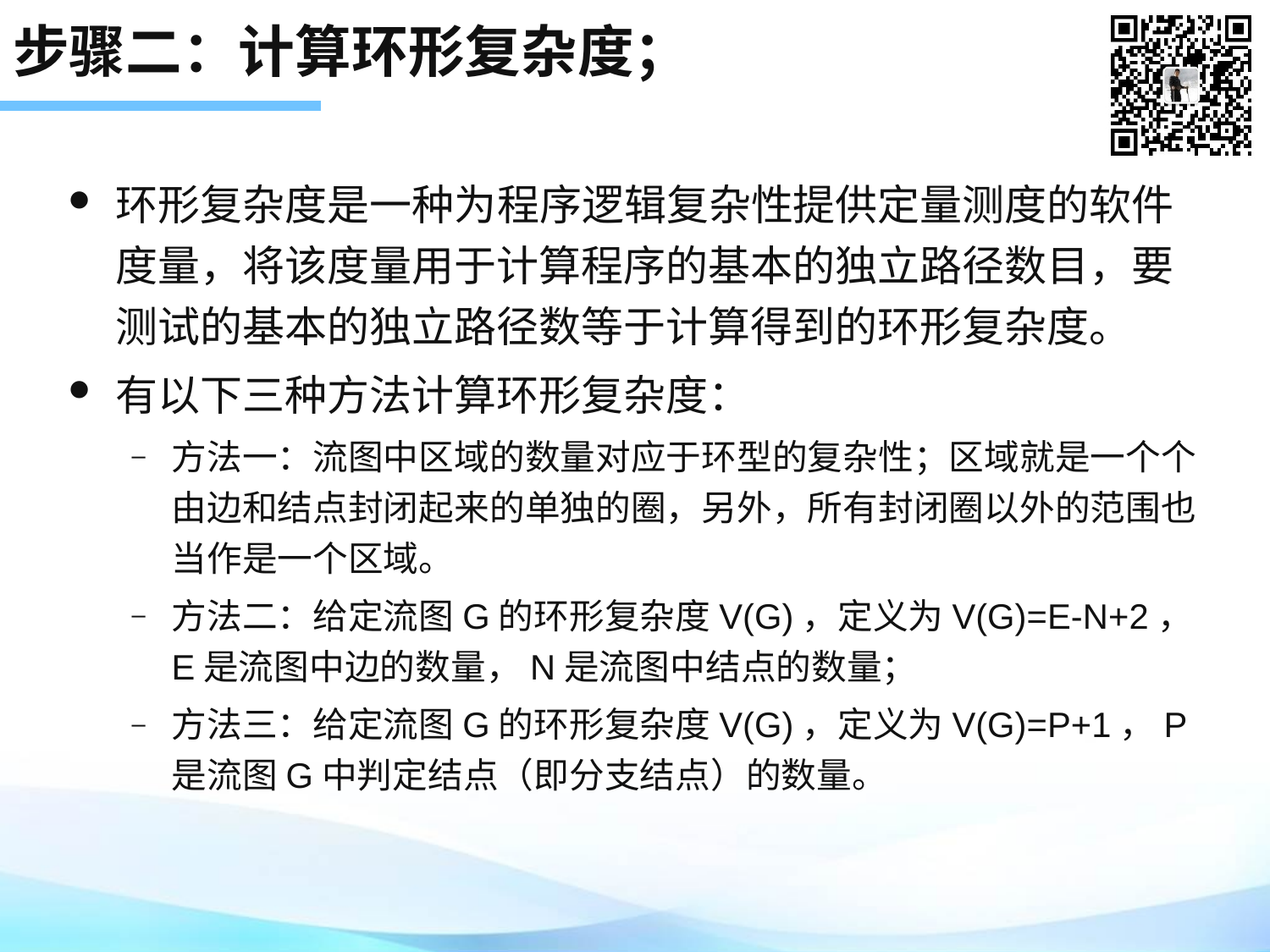

# 步骤二：计算环形复杂度；
环形复杂度是一种为程序逻辑复杂性提供定量测度的软件度量，将该度量用于计算程序的基本的独立路径数目，要测试的基本的独立路径数等于计算得到的环形复杂度。
有以下三种方法计算环形复杂度：
方法一：流图中区域的数量对应于环型的复杂性；区域就是一个个由边和结点封闭起来的单独的圈，另外，所有封闭圈以外的范围也当作是一个区域。
方法二：给定流图G的环形复杂度V(G)，定义为V(G)=E-N+2，E是流图中边的数量，N是流图中结点的数量；
方法三：给定流图G的环形复杂度V(G)，定义为V(G)=P+1，P是流图G中判定结点（即分支结点）的数量。